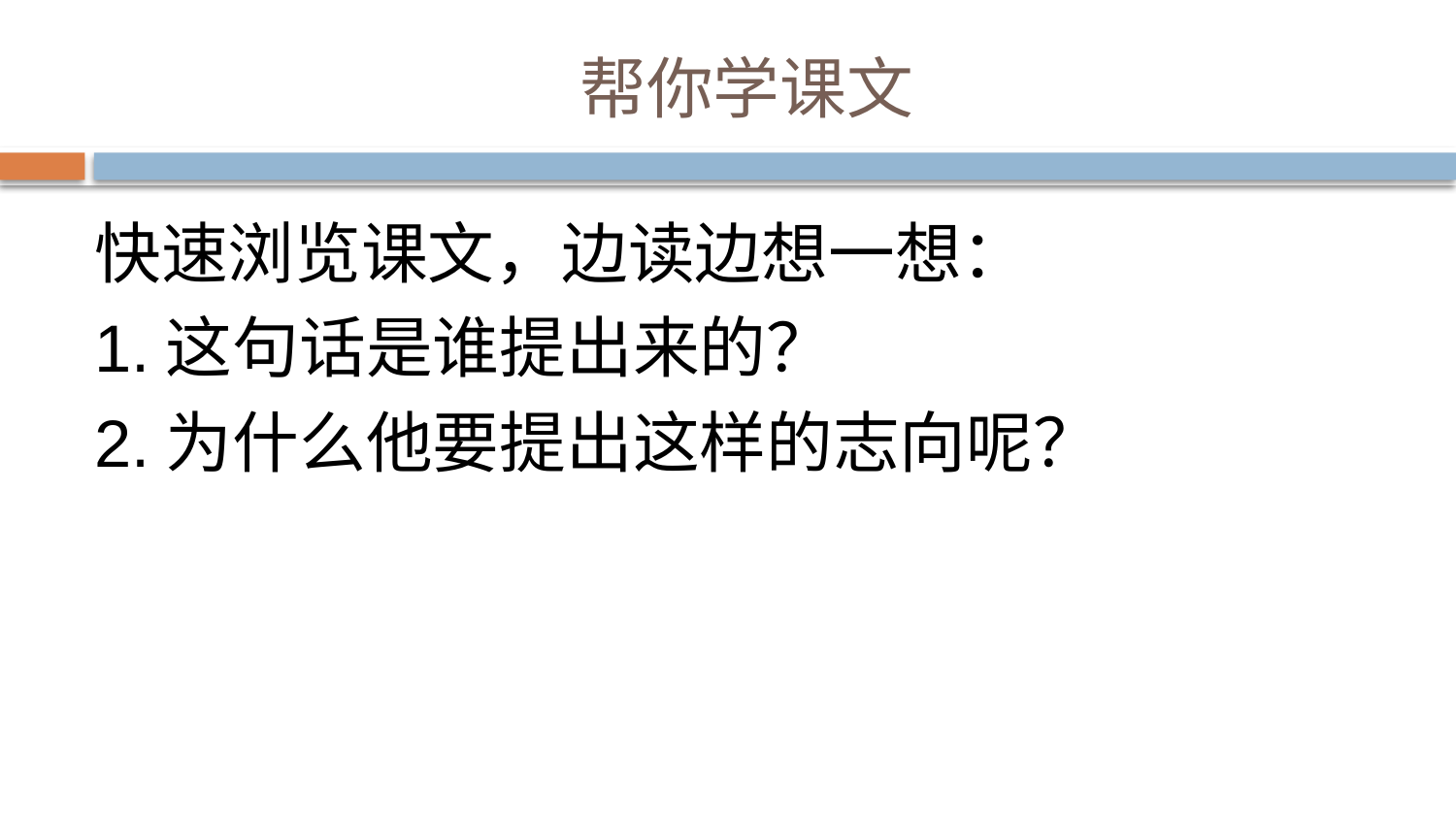

# 帮你学课文
快速浏览课文，边读边想一想：
1.这句话是谁提出来的？
2.为什么他要提出这样的志向呢？